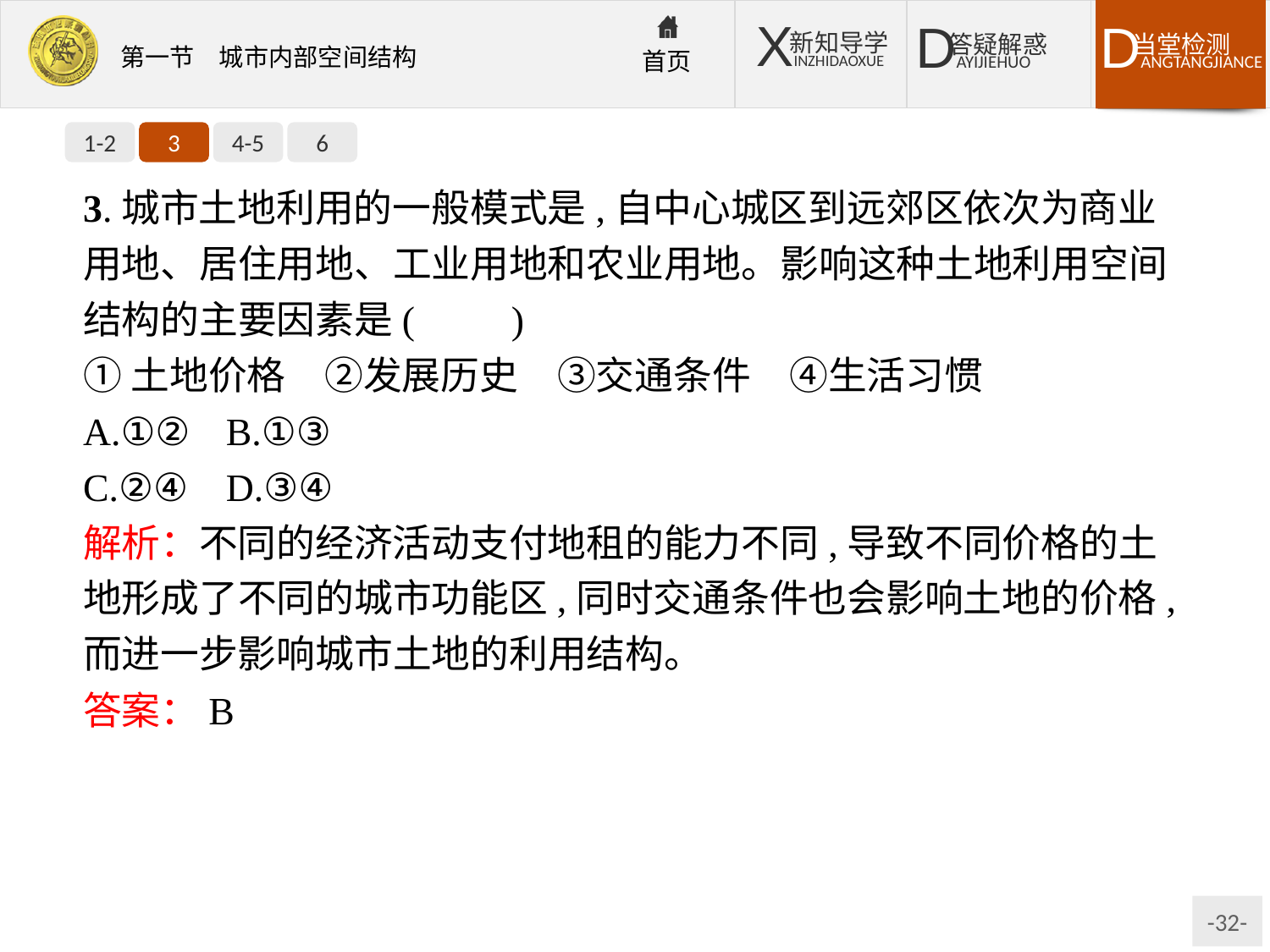

1-2
3
4-5
6
3.城市土地利用的一般模式是,自中心城区到远郊区依次为商业用地、居住用地、工业用地和农业用地。影响这种土地利用空间结构的主要因素是(　　)
①土地价格　②发展历史　③交通条件　④生活习惯
A.①②	B.①③
C.②④	D.③④
解析：不同的经济活动支付地租的能力不同,导致不同价格的土地形成了不同的城市功能区,同时交通条件也会影响土地的价格,而进一步影响城市土地的利用结构。
答案：B